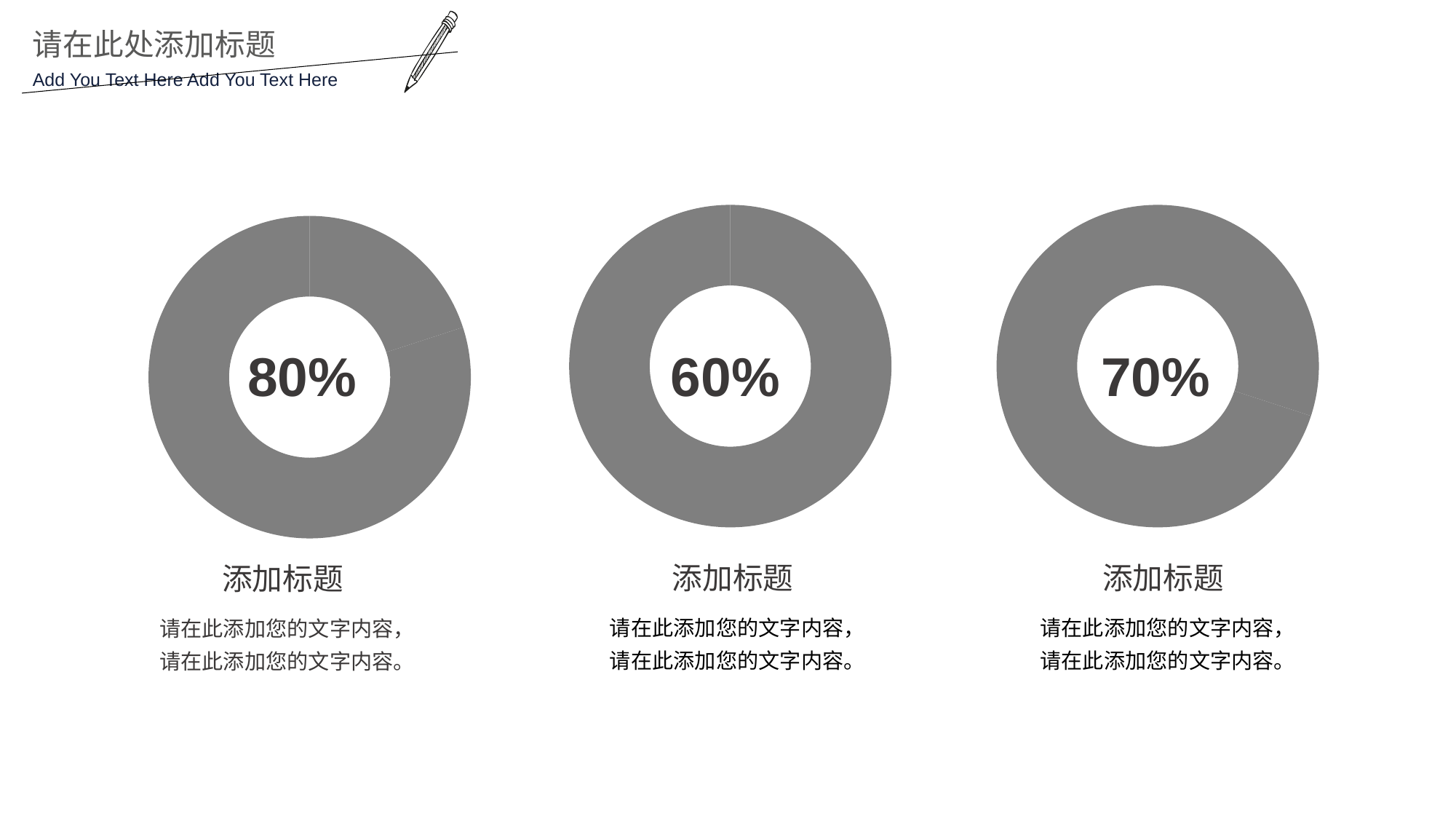

请在此处添加标题
Add You Text Here Add You Text Here

### Chart

| Category | 销售额 |
|---|---|
| 第一季度 | 20.0 |
| 第二季度 | 60.0 |
80%
60%
70%

### Chart

| Category | 销售额 |
|---|---|
| 第一季度 | 30.0 |
| 第二季度 | 70.0 |

### Chart

| Category | 销售额 |
|---|---|
| 第一季度 | 20.0 |
| 第二季度 | 80.0 |
添加标题
添加标题
添加标题
请在此添加您的文字内容，
请在此添加您的文字内容。
请在此添加您的文字内容，
请在此添加您的文字内容。
请在此添加您的文字内容，
请在此添加您的文字内容。